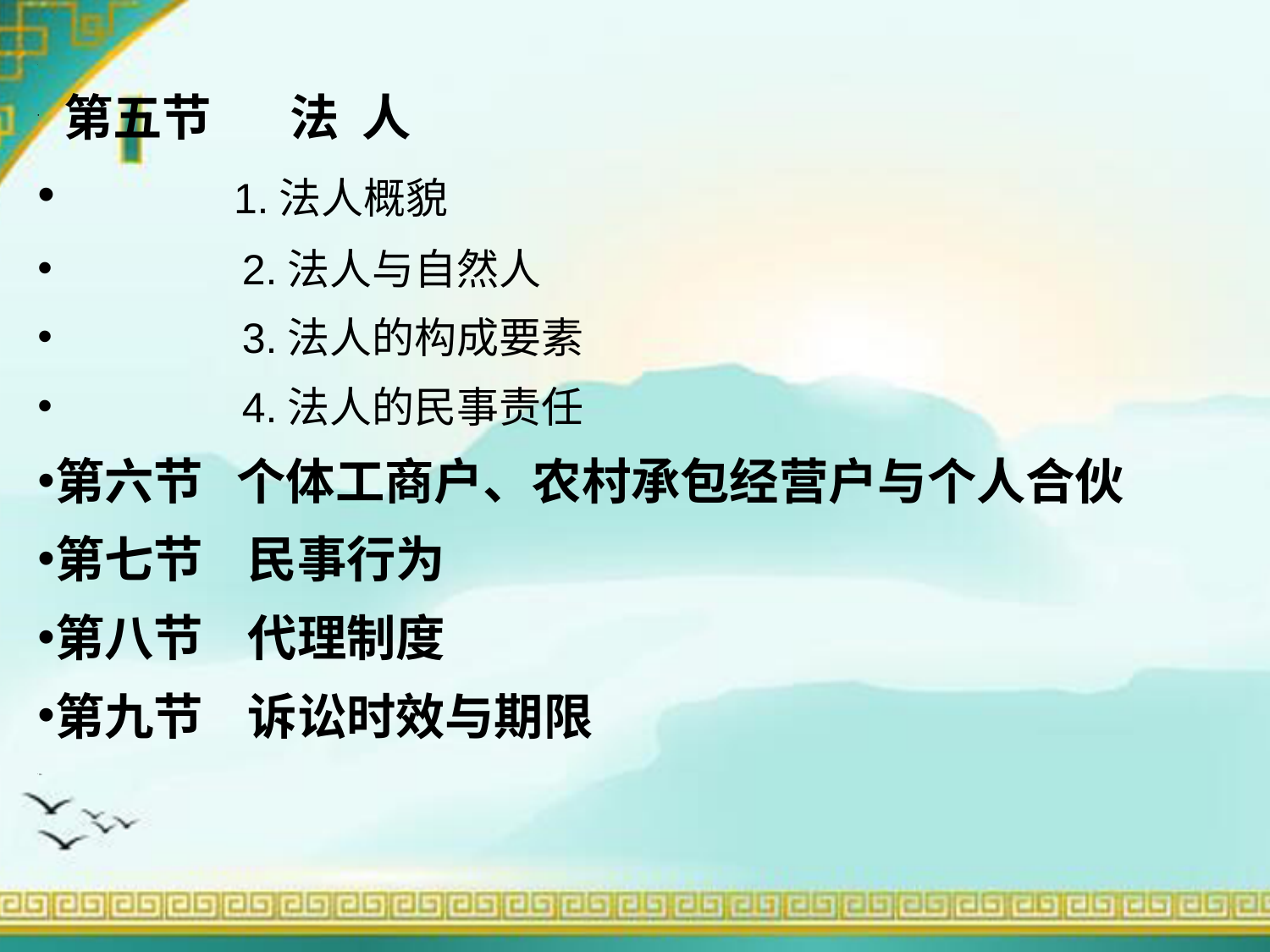

第五节       法  人
             1.法人概貌
                2.法人与自然人
                3.法人的构成要素
                4.法人的民事责任
第六节   个体工商户、农村承包经营户与个人合伙
第七节    民事行为
第八节    代理制度
第九节    诉讼时效与期限

 第三